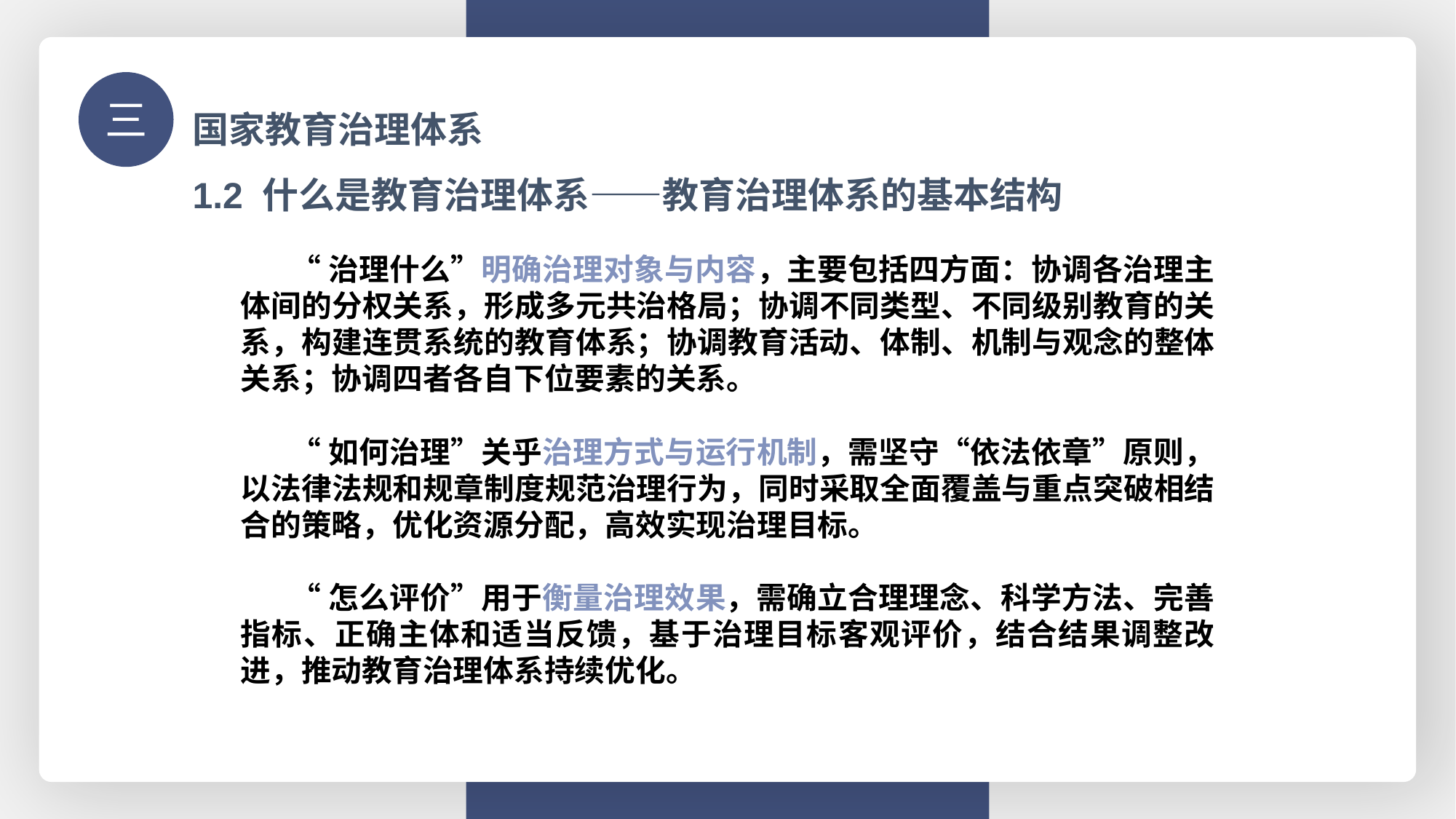

国家教育治理体系
三
1.2 什么是教育治理体系——教育治理体系的基本结构
       “治理什么”明确治理对象与内容，主要包括四方面：协调各治理主体间的分权关系，形成多元共治格局；协调不同类型、不同级别教育的关系，构建连贯系统的教育体系；协调教育活动、体制、机制与观念的整体关系；协调四者各自下位要素的关系。

       “如何治理”关乎治理方式与运行机制，需坚守“依法依章”原则，以法律法规和规章制度规范治理行为，同时采取全面覆盖与重点突破相结合的策略，优化资源分配，高效实现治理目标。

       “怎么评价”用于衡量治理效果，需确立合理理念、科学方法、完善指标、正确主体和适当反馈，基于治理目标客观评价，结合结果调整改进，推动教育治理体系持续优化。